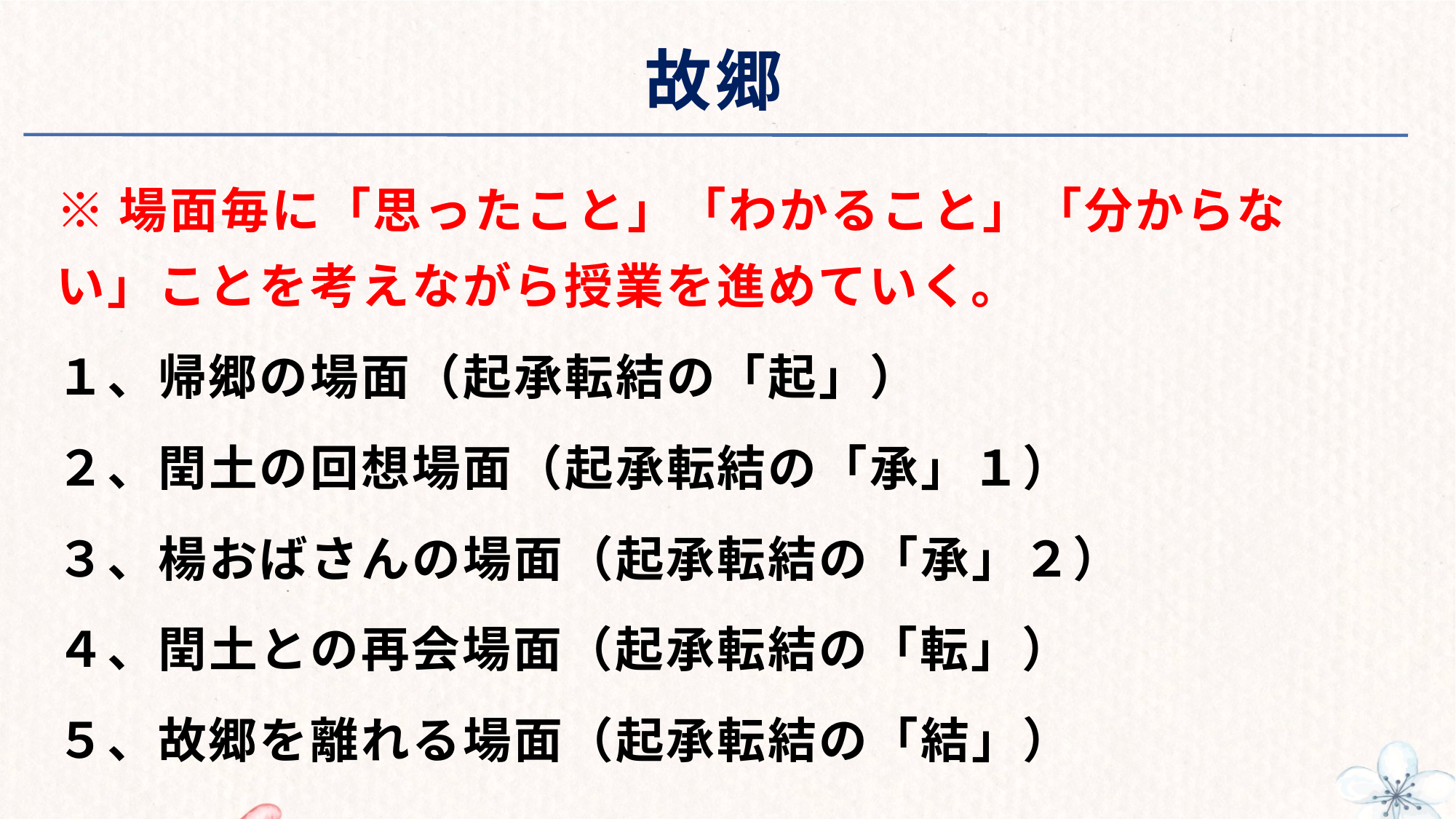

# 故郷
※場面毎に「思ったこと」「わかること」「分からない」ことを考えながら授業を進めていく。
１、帰郷の場面（起承転結の「起」）
２、閏土の回想場面（起承転結の「承」１）
３、楊おばさんの場面（起承転結の「承」２）
４、閏土との再会場面（起承転結の「転」）
５、故郷を離れる場面（起承転結の「結」）